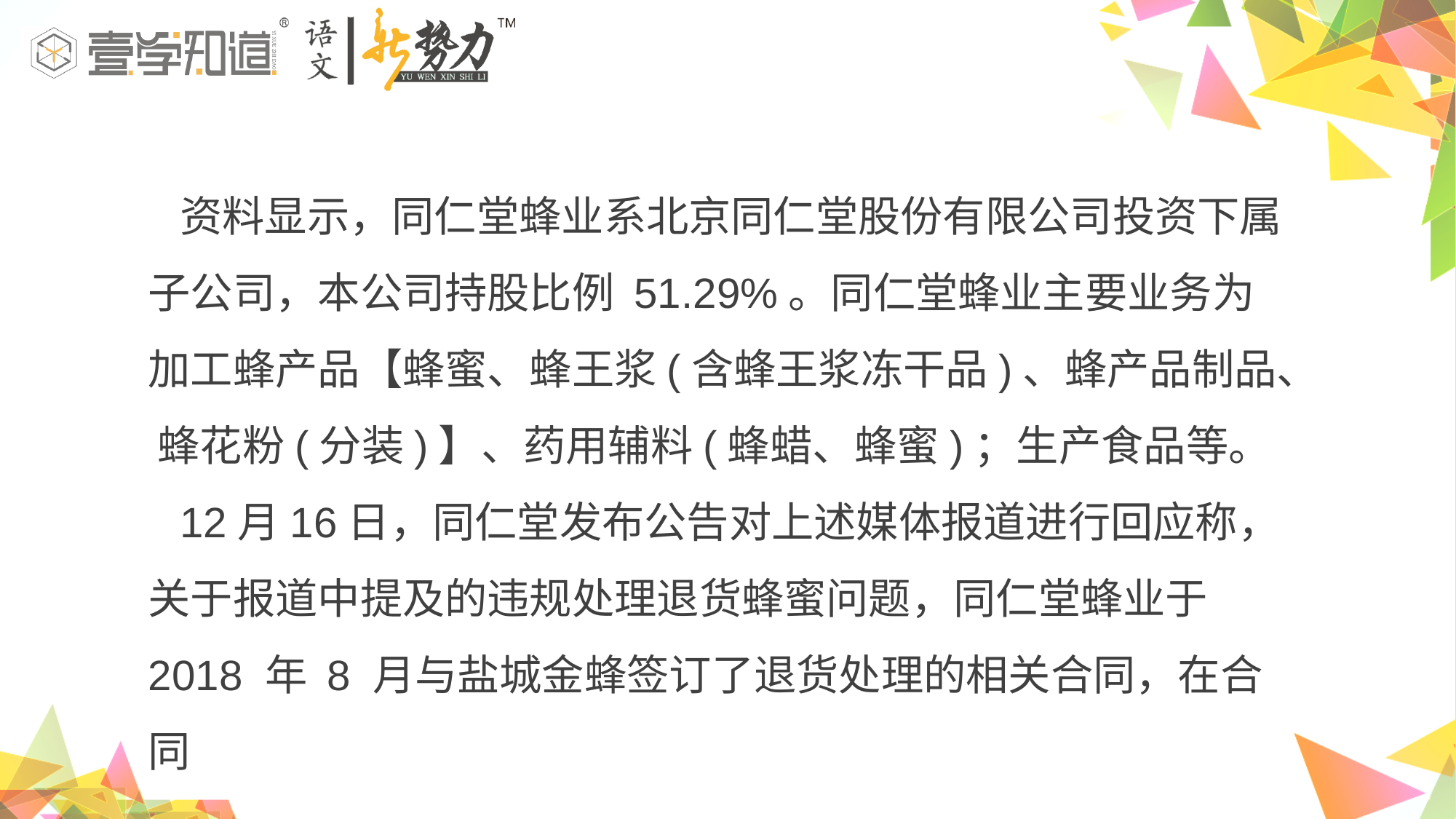

资料显示，同仁堂蜂业系北京同仁堂股份有限公司投资下属子公司，本公司持股比例 51.29%。同仁堂蜂业主要业务为加工蜂产品【蜂蜜、蜂王浆(含蜂王浆冻干品)、蜂产品制品、 蜂花粉(分装)】、药用辅料(蜂蜡、蜂蜜)；生产食品等。
12月16日，同仁堂发布公告对上述媒体报道进行回应称，关于报道中提及的违规处理退货蜂蜜问题，同仁堂蜂业于2018 年 8 月与盐城金蜂签订了退货处理的相关合同，在合同